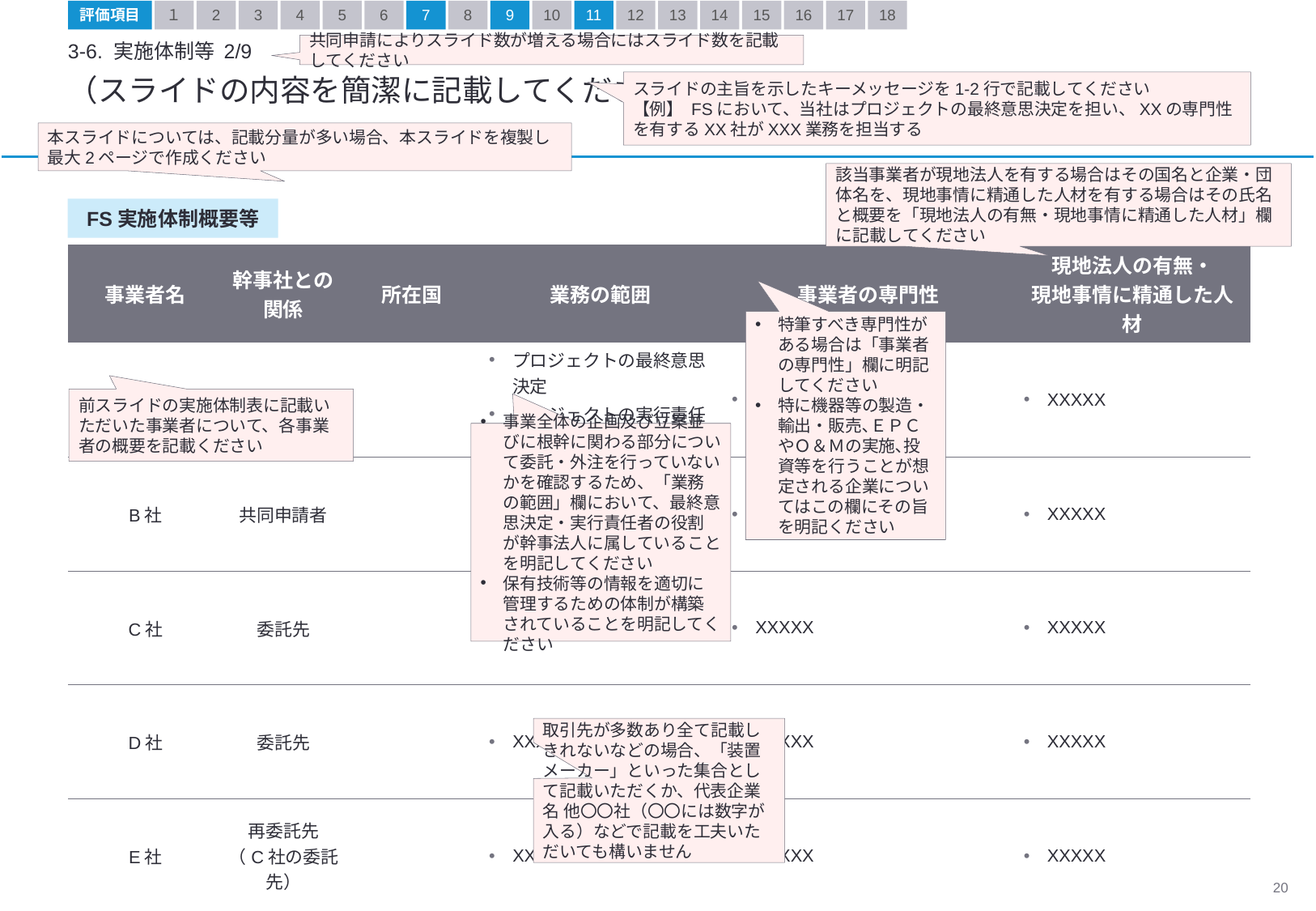

評価項目
１
2
3
4
5
6
7
8
9
10
11
12
13
14
15
16
17
18
3-6. 実施体制等 2/9
共同申請によりスライド数が増える場合にはスライド数を記載してください
（スライドの内容を簡潔に記載してください）
スライドの主旨を示したキーメッセージを1-2行で記載してください
【例】 FSにおいて、当社はプロジェクトの最終意思決定を担い、XXの専門性を有するXX社がXXX業務を担当する
本スライドについては、記載分量が多い場合、本スライドを複製し最大2ページで作成ください
該当事業者が現地法人を有する場合はその国名と企業・団体名を、現地事情に精通した人材を有する場合はその氏名と概要を「現地法人の有無・現地事情に精通した人材」欄に記載してください
FS実施体制概要等
| 事業者名 | 幹事社との関係 | 所在国 | 業務の範囲 | 事業者の専門性 | 現地法人の有無・ 現地事情に精通した人材 |
| --- | --- | --- | --- | --- | --- |
| A社 | 幹事法人 |  | プロジェクトの最終意思決定 プロジェクトの実行責任者 | XXXXX | XXXXX |
| B社 | 共同申請者 |  | XXXXX | XXXXX | XXXXX |
| C社 | 委託先 |  | XXXXX | XXXXX | XXXXX |
| D社 | 委託先 |  | XXXXX | XXXXX | XXXXX |
| E社 | 再委託先 （C社の委託先） |  | XXXXX | XXXXX | XXXXX |
特筆すべき専門性がある場合は「事業者の専門性」欄に明記してください
特に機器等の製造・輸出・販売､ＥＰＣやＯ＆Ｍの実施､投資等を行うことが想定される企業についてはこの欄にその旨を明記ください
前スライドの実施体制表に記載いただいた事業者について、各事業者の概要を記載ください
事業全体の企画及び立案並びに根幹に関わる部分について委託・外注を行っていないかを確認するため、「業務の範囲」欄において、最終意思決定・実行責任者の役割が幹事法人に属していることを明記してください
保有技術等の情報を適切に管理するための体制が構築されていることを明記してください
取引先が多数あり全て記載しきれないなどの場合、「装置メーカー」といった集合として記載いただくか、代表企業名 他〇〇社（〇〇には数字が入る）などで記載を工夫いただいても構いません